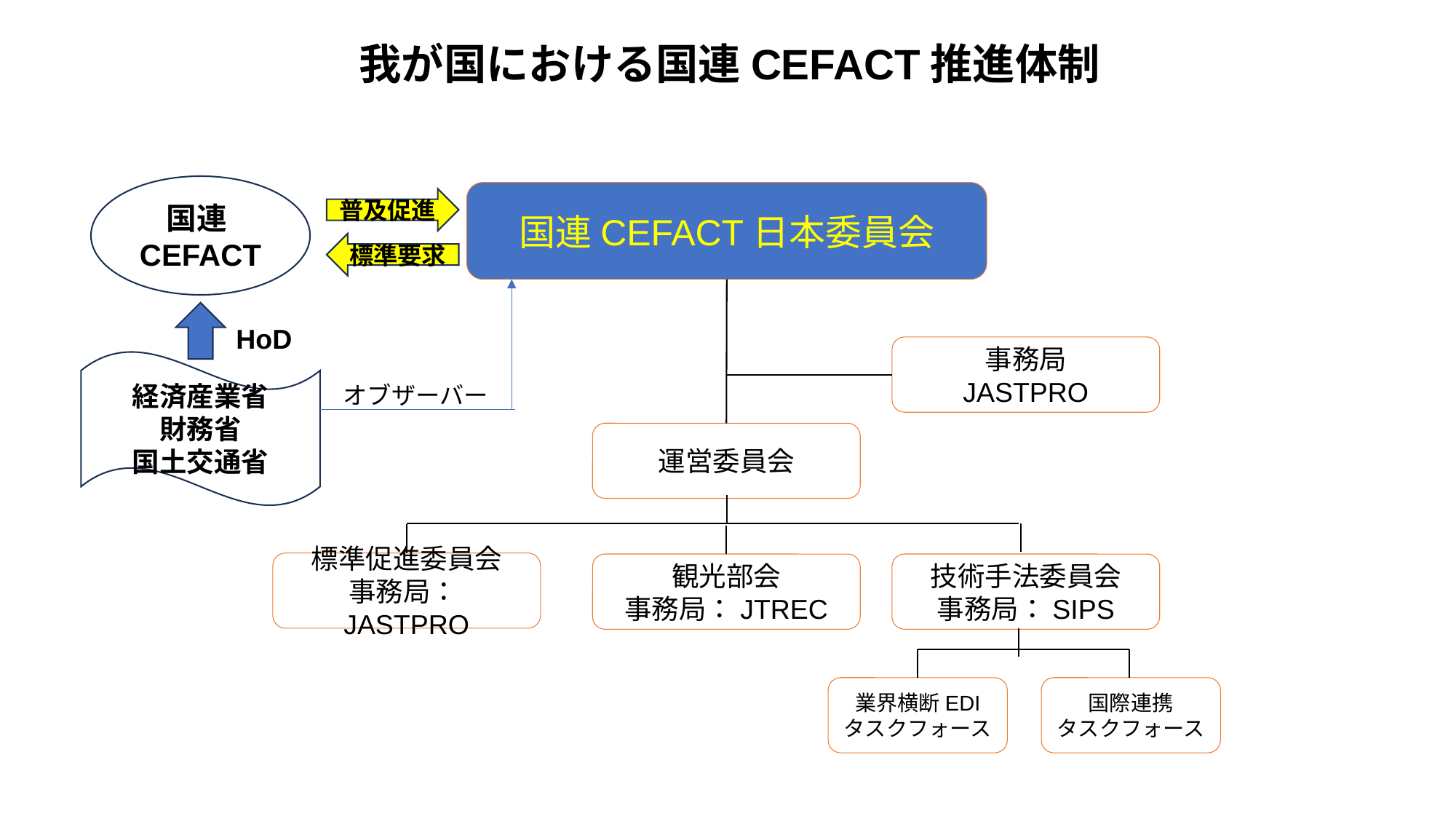

我が国における国連CEFACT推進体制
国連CEFACT
国連CEFACT日本委員会
普及促進
標準要求

HoD
事務局
JASTPRO
経済産業省
財務省
国土交通省
オブザーバー
運営委員会
標準促進委員会
事務局：JASTPRO
観光部会
事務局：JTREC
技術手法委員会
事務局：SIPS
業界横断EDI
タスクフォース
国際連携
タスクフォース